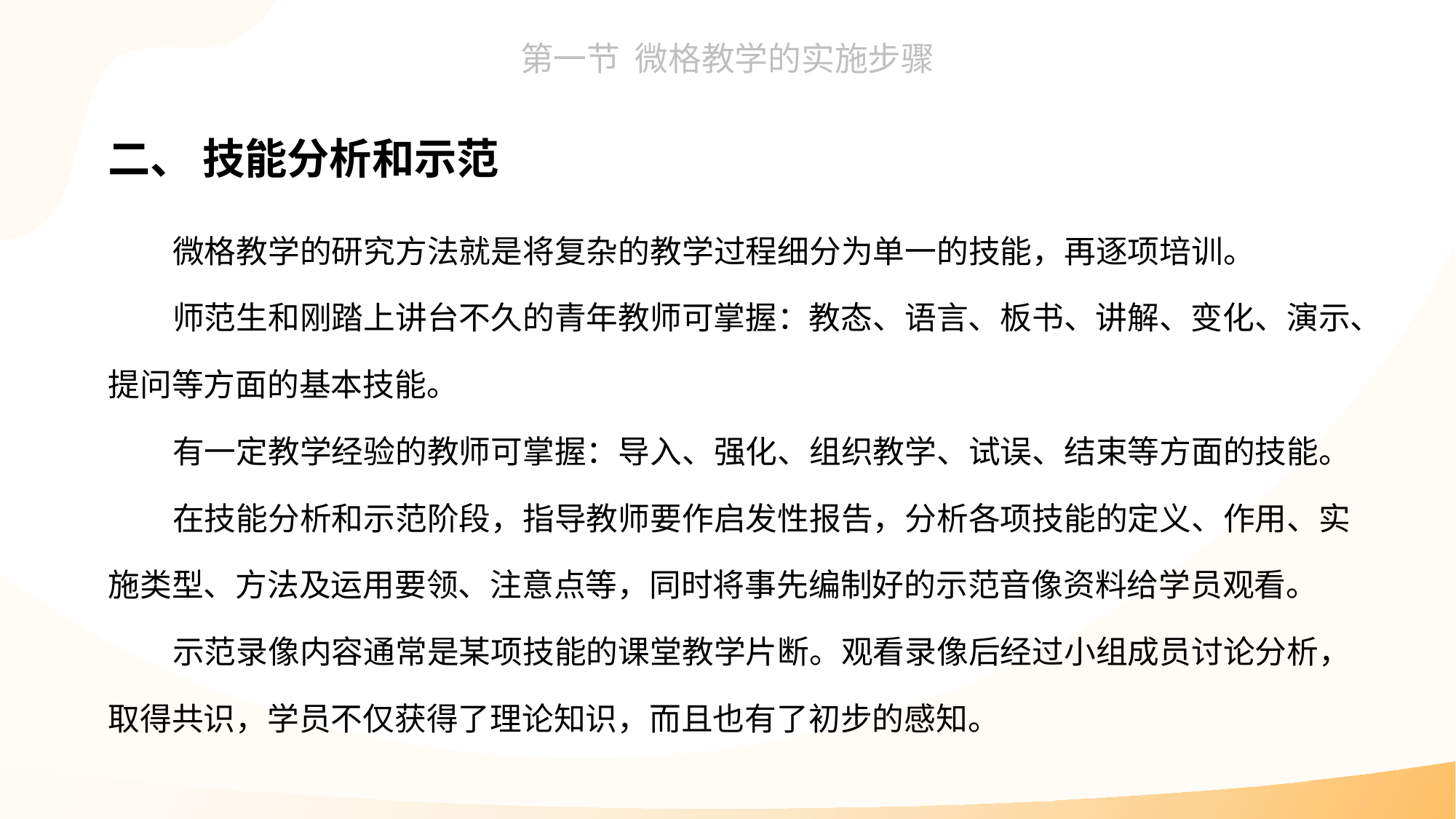

二、 技能分析和示范
微格教学的研究方法就是将复杂的教学过程细分为单一的技能，再逐项培训。
师范生和刚踏上讲台不久的青年教师可掌握：教态、语言、板书、讲解、变化、演示、提问等方面的基本技能。
有一定教学经验的教师可掌握：导入、强化、组织教学、试误、结束等方面的技能。
在技能分析和示范阶段，指导教师要作启发性报告，分析各项技能的定义、作用、实施类型、方法及运用要领、注意点等，同时将事先编制好的示范音像资料给学员观看。
示范录像内容通常是某项技能的课堂教学片断。观看录像后经过小组成员讨论分析，取得共识，学员不仅获得了理论知识，而且也有了初步的感知。